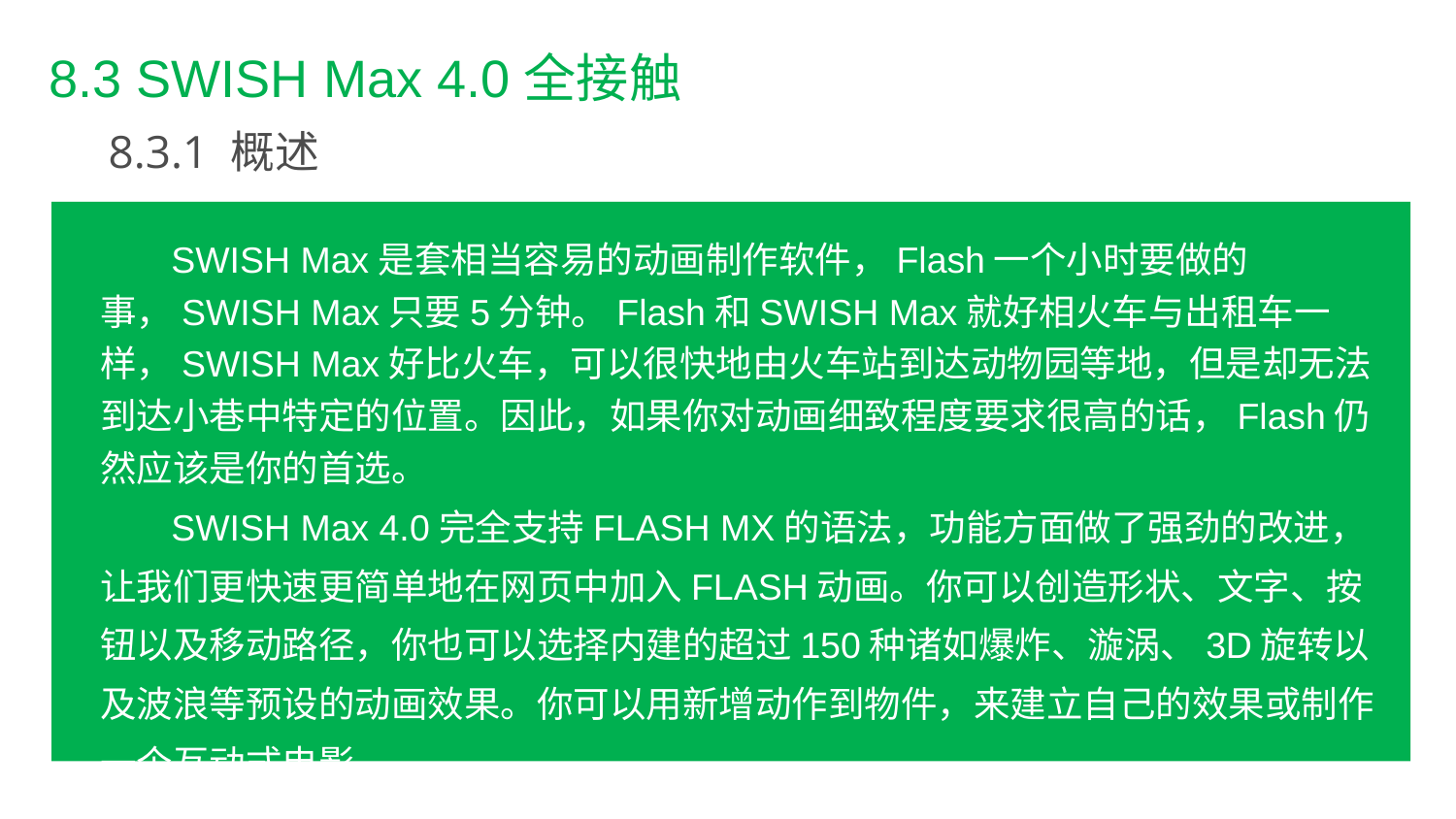

8.3 SWISH Max 4.0全接触
8.3.1 概述

SWISH Max是套相当容易的动画制作软件，Flash一个小时要做的事，SWISH Max只要5分钟。Flash和SWISH Max就好相火车与出租车一样，SWISH Max好比火车，可以很快地由火车站到达动物园等地，但是却无法到达小巷中特定的位置。因此，如果你对动画细致程度要求很高的话，Flash仍然应该是你的首选。
SWISH Max 4.0完全支持FLASH MX的语法，功能方面做了强劲的改进，让我们更快速更简单地在网页中加入FLASH动画。你可以创造形状、文字、按钮以及移动路径，你也可以选择内建的超过150种诸如爆炸、漩涡、3D旋转以及波浪等预设的动画效果。你可以用新增动作到物件，来建立自己的效果或制作一个互动式电影。